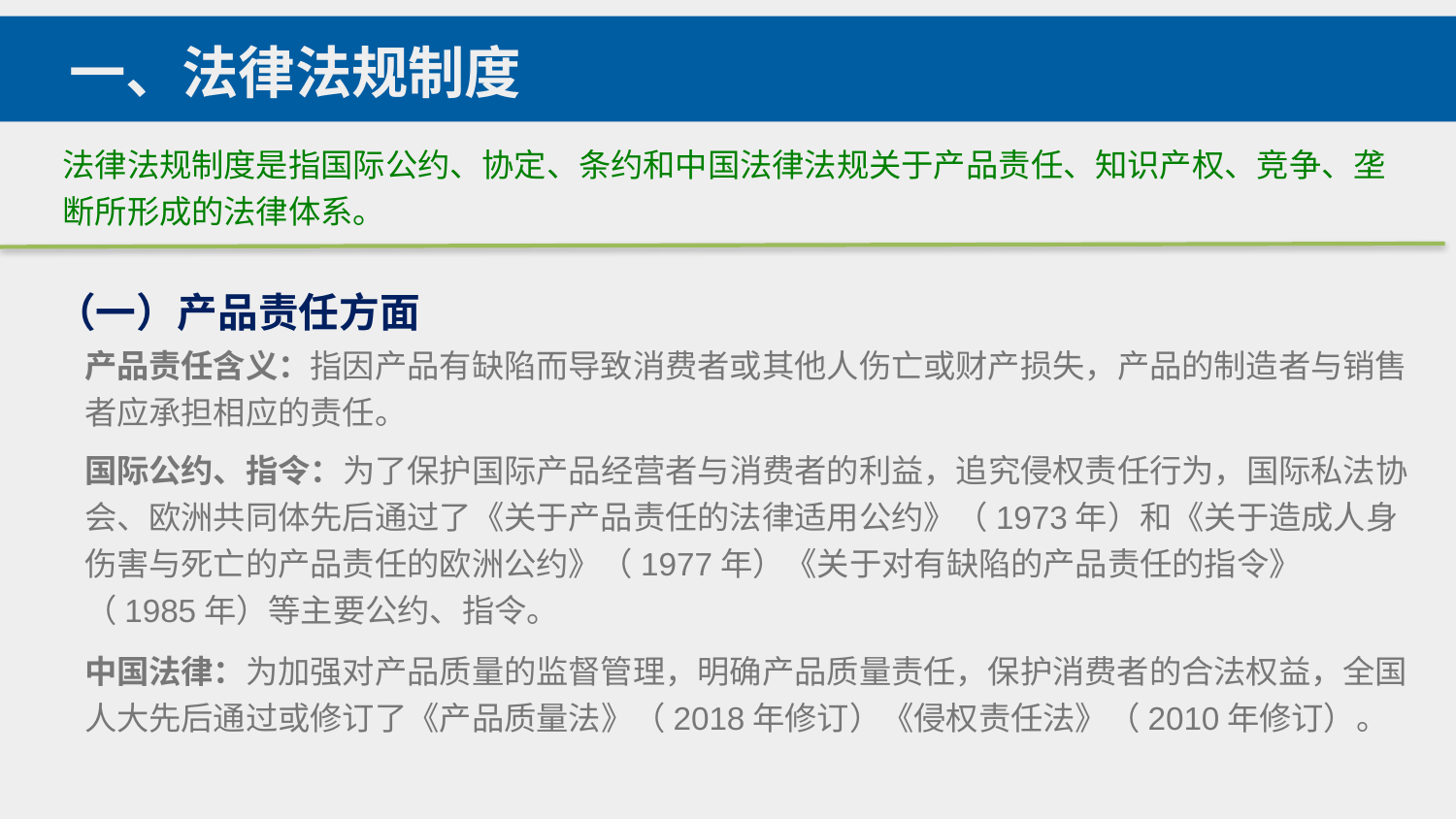

一、法律法规制度
法律法规制度是指国际公约、协定、条约和中国法律法规关于产品责任、知识产权、竞争、垄断所形成的法律体系。
（一）产品责任方面
产品责任含义：指因产品有缺陷而导致消费者或其他人伤亡或财产损失，产品的制造者与销售者应承担相应的责任。
国际公约、指令：为了保护国际产品经营者与消费者的利益，追究侵权责任行为，国际私法协会、欧洲共同体先后通过了《关于产品责任的法律适用公约》（1973年）和《关于造成人身伤害与死亡的产品责任的欧洲公约》（1977年）《关于对有缺陷的产品责任的指令》（1985年）等主要公约、指令。
中国法律：为加强对产品质量的监督管理，明确产品质量责任，保护消费者的合法权益，全国人大先后通过或修订了《产品质量法》（2018年修订）《侵权责任法》（2010年修订）。